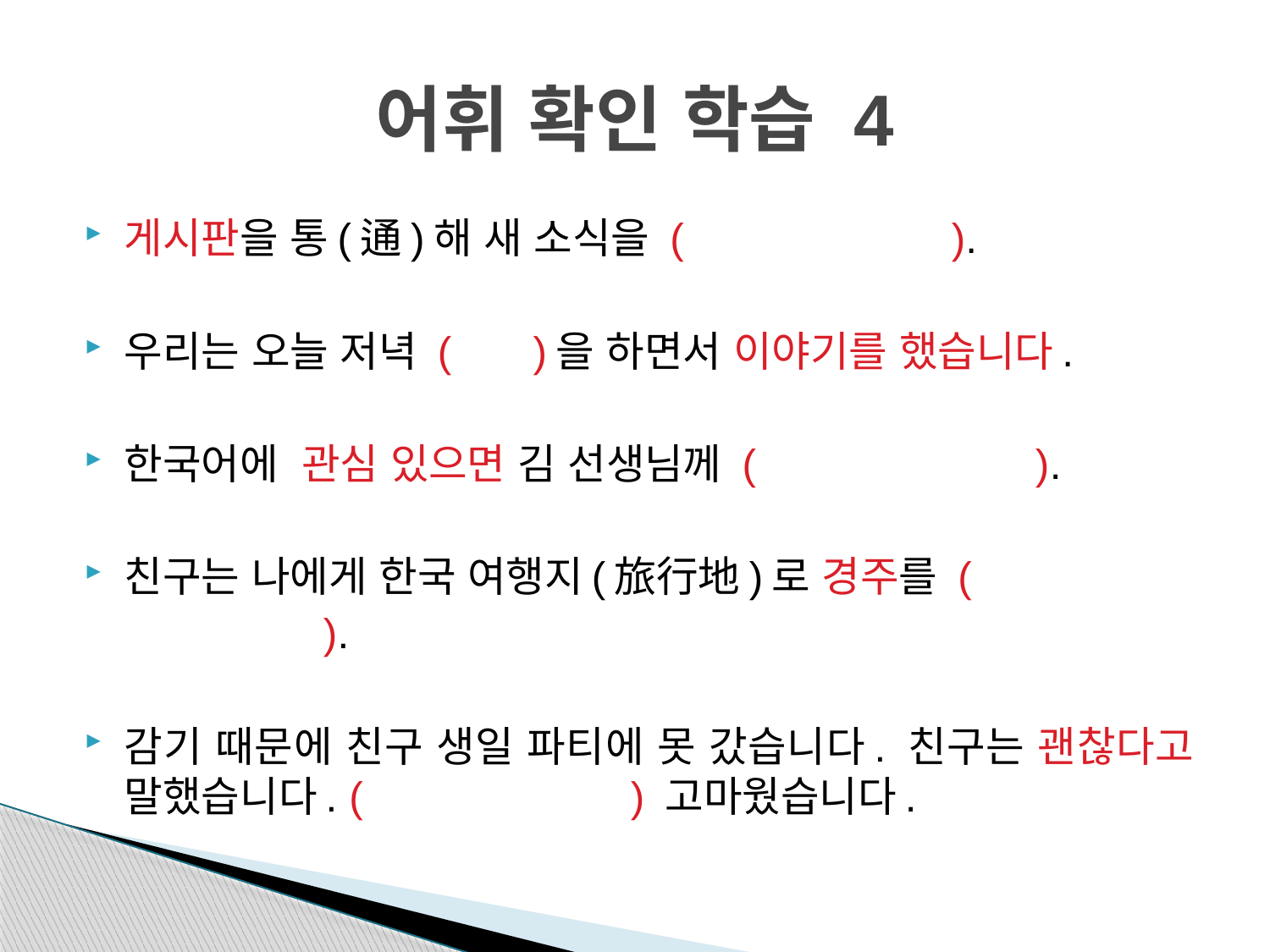

# 어휘 확인 학습 4
게시판을 통(通)해 새 소식을 (                       ).

우리는 오늘 저녁 (       )을 하면서 이야기를 했습니다.

한국어에  관심 있으면 김 선생님께 (                        ).

친구는 나에게 한국 여행지(旅行地)로 경주를 (
                    ).

감기 때문에 친구 생일 파티에 못 갔습니다. 친구는 괜찮다고 말했습니다. (                       ) 고마웠습니다.